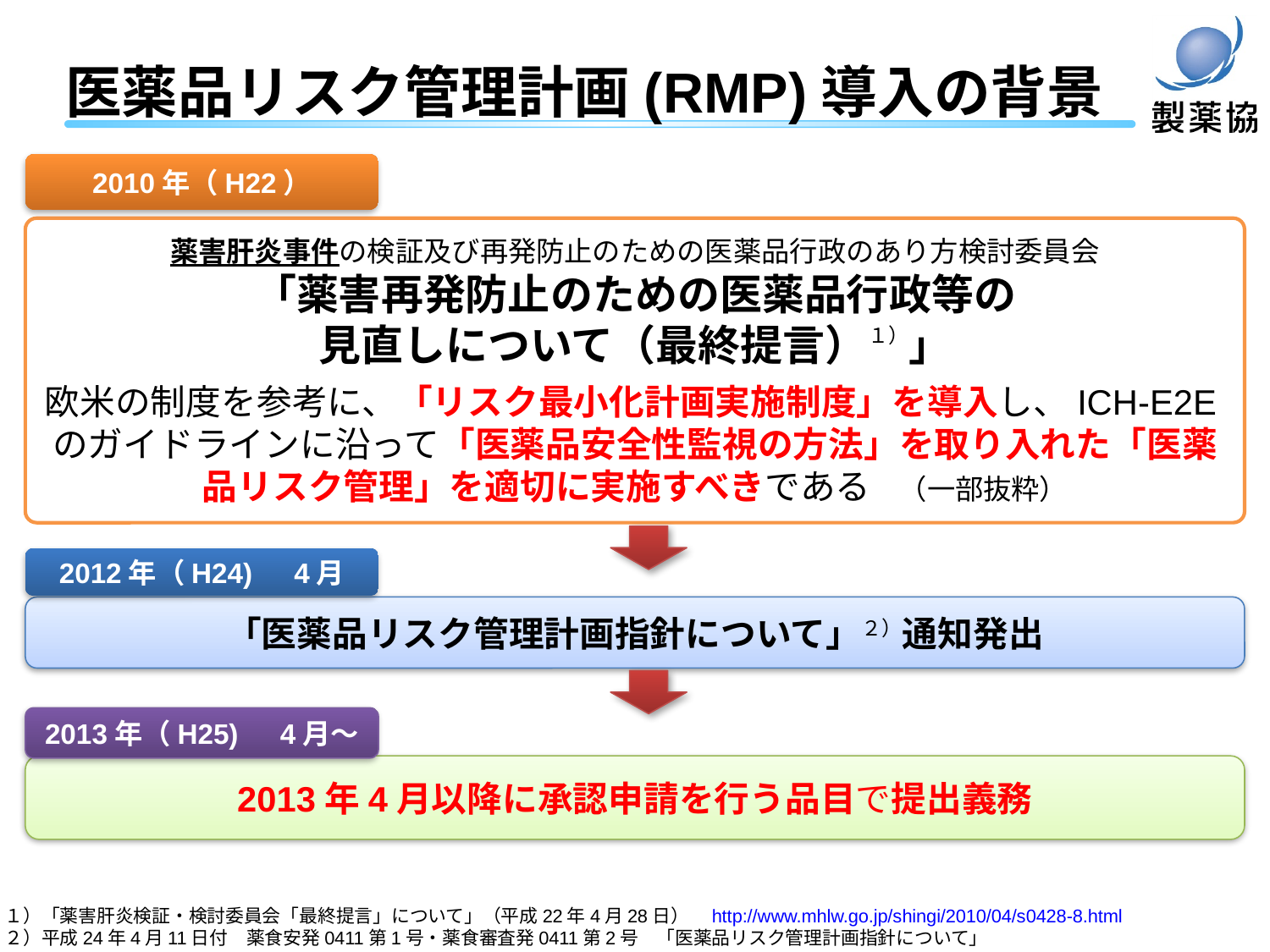

医薬品リスク管理計画(RMP)導入の背景
2010年（H22）
薬害肝炎事件の検証及び再発防止のための医薬品行政のあり方検討委員会
「薬害再発防止のための医薬品行政等の
見直しについて（最終提言）１）」

欧米の制度を参考に、「リスク最小化計画実施制度」を導入し、ICH-E2Eのガイドラインに沿って「医薬品安全性監視の方法」を取り入れた「医薬品リスク管理」を適切に実施すべきである　（一部抜粋）

2012年（H24)　4月
「医薬品リスク管理計画指針について」２）通知発出

2013年（H25)　4月～
2013年4月以降に承認申請を行う品目で提出義務
１）「薬害肝炎検証・検討委員会「最終提言」について」（平成22年4月28日）　http://www.mhlw.go.jp/shingi/2010/04/s0428-8.html
２）平成24年4月11日付　薬食安発0411第1号・薬食審査発0411第2号　「医薬品リスク管理計画指針について」　www.pmda.go.jp/files/000145482.pdf